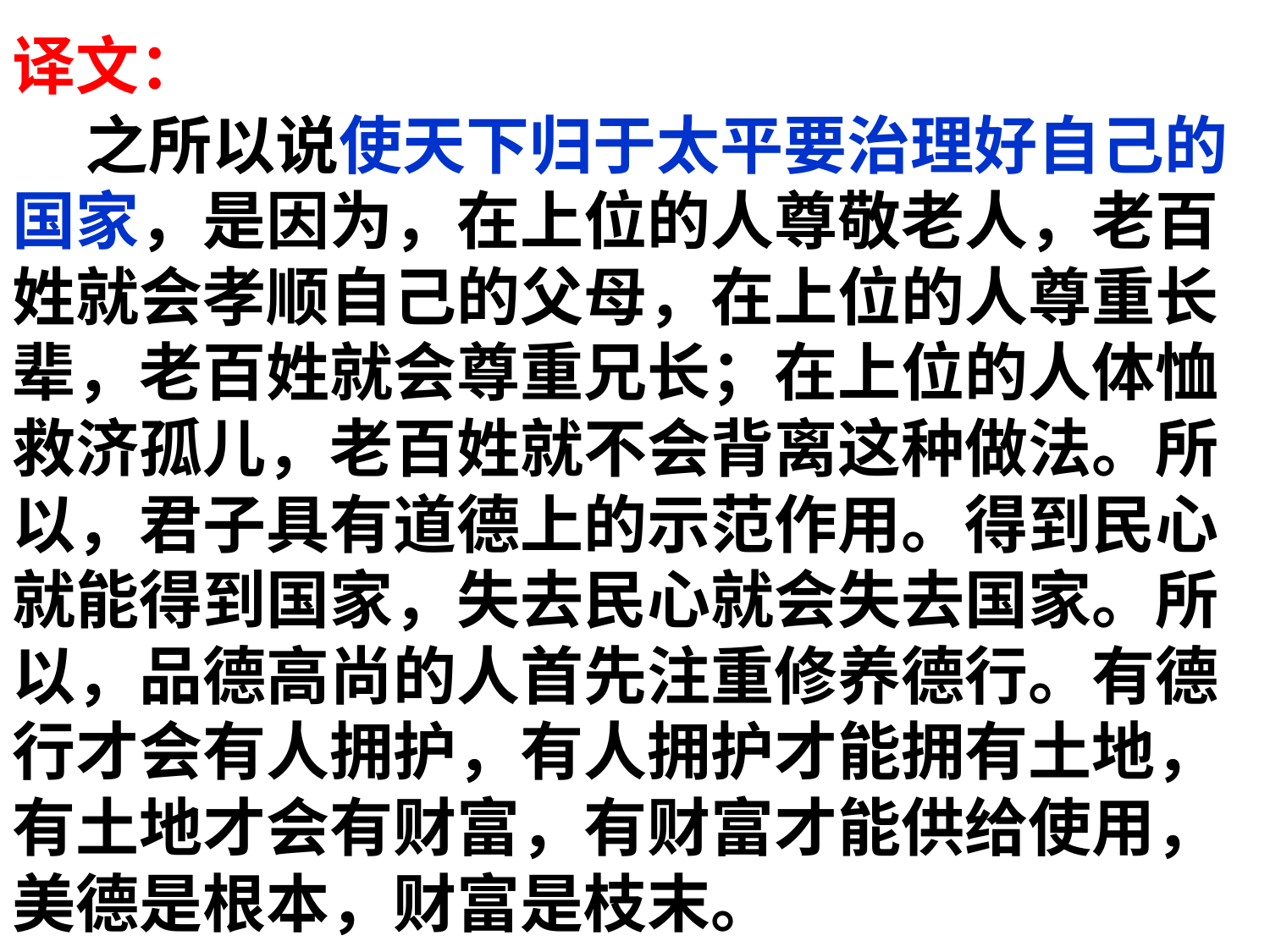

译文：
    之所以说使天下归于太平要治理好自己的国家，是因为，在上位的人尊敬老人，老百姓就会孝顺自己的父母，在上位的人尊重长辈，老百姓就会尊重兄长；在上位的人体恤救济孤儿，老百姓就不会背离这种做法。所以，君子具有道德上的示范作用。得到民心就能得到国家，失去民心就会失去国家。所以，品德高尚的人首先注重修养德行。有德行才会有人拥护，有人拥护才能拥有土地，有土地才会有财富，有财富才能供给使用，美德是根本，财富是枝末。